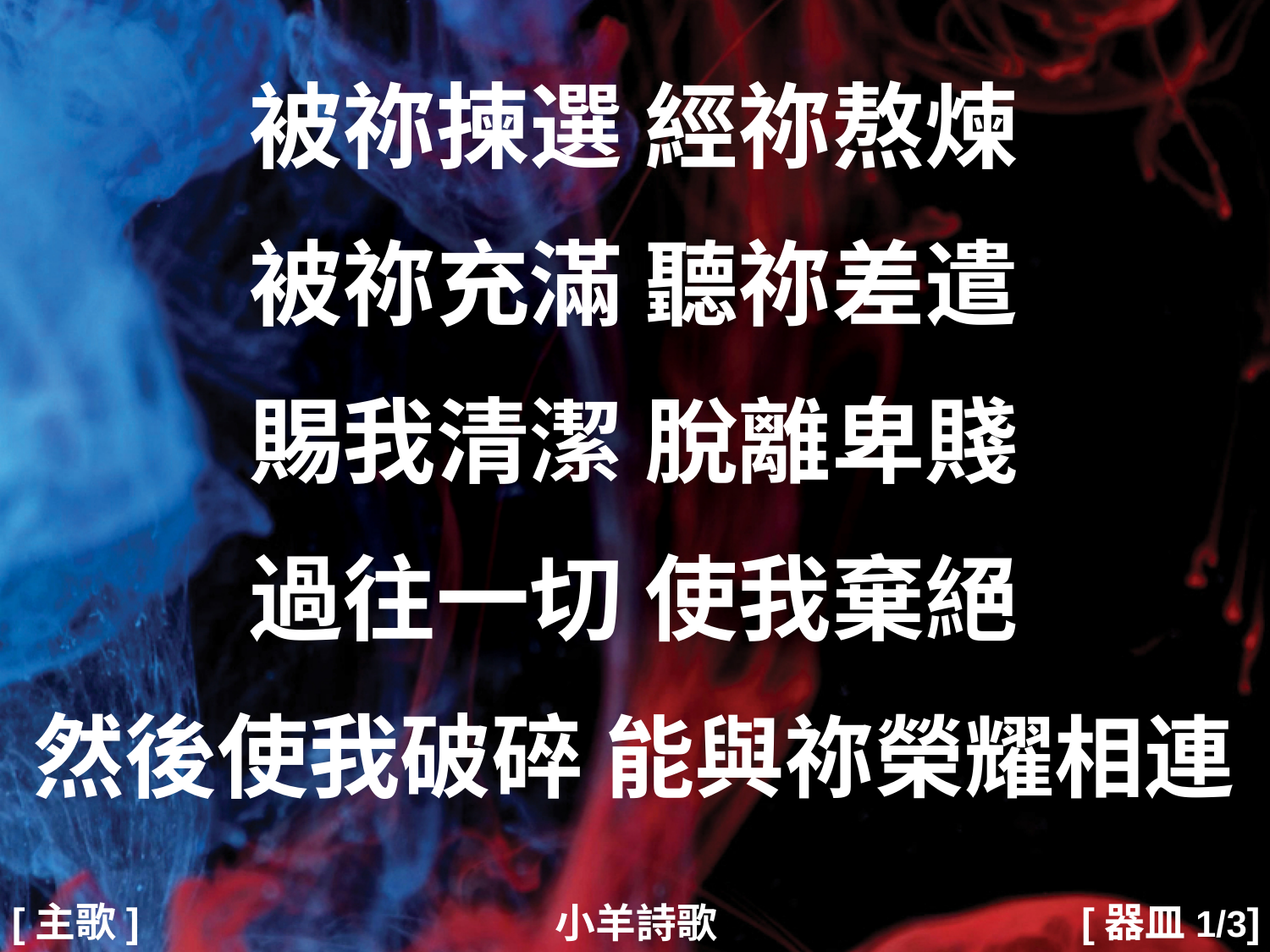

被祢揀選 經祢熬煉

被祢充滿 聽祢差遣

賜我清潔 脫離卑賤

過往一切 使我棄絕

然後使我破碎 能與祢榮耀相連
#

[主歌]
[器皿1/3]
小羊詩歌